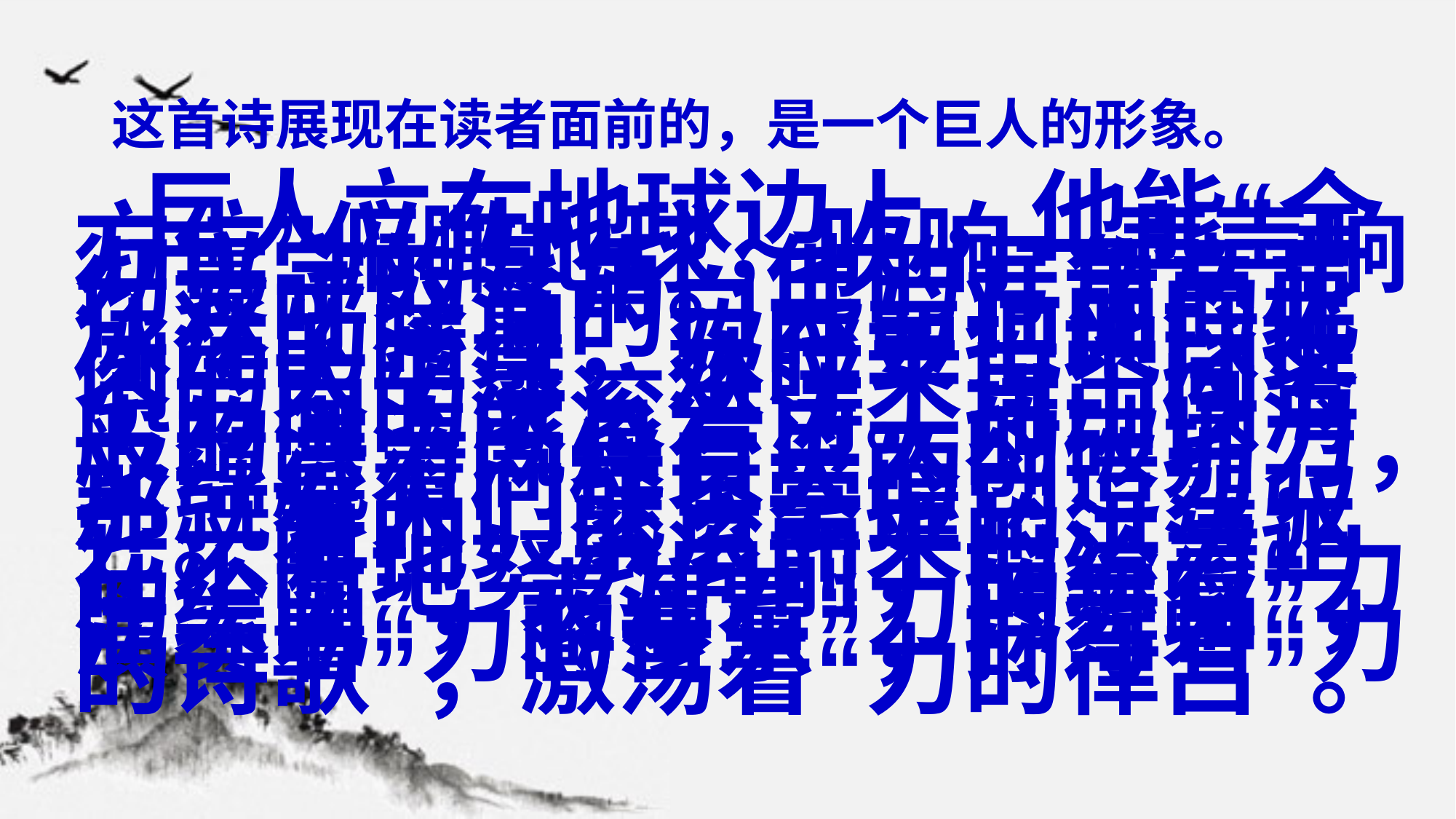

# 这首诗展现在读者面前的，是一个巨人的形象。

  巨人立在地球边上，他能“全方位”俯瞰地球，吹响一声声响彻寰宇的号角。他的号角声声在欢呼怒涌的白云与壮丽的北冰洋的晴景，欢呼要把地球推倒的太平洋，欢呼来自空间各个方向的滚滚洪涛。排山倒海般的洪涛既具有巨大的破坏力，又蕴藏着同样巨大的创造力，那就看人们能否掌握它、驾驭它。看吧，滚滚而来的洪涛正在不断地努力向前，描绘着“力的绘画”，表演着“力的舞蹈”，演奏着“力的音乐”，抒写着“力的诗歌”，激荡着“力的律吕”。